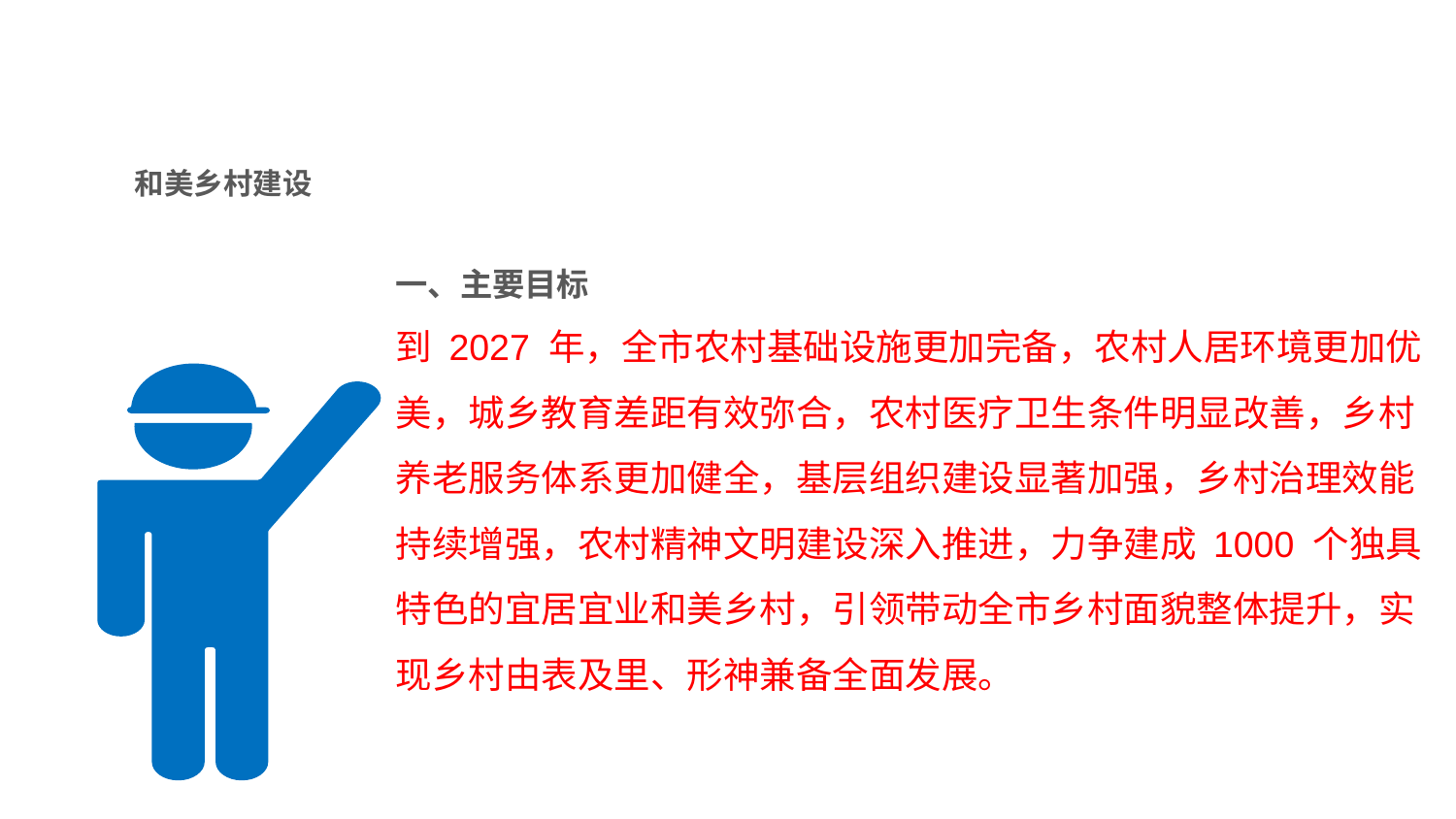

# 和美乡村建设
一、主要目标
到 2027 年，全市农村基础设施更加完备，农村人居环境更加优美，城乡教育差距有效弥合，农村医疗卫生条件明显改善，乡村养老服务体系更加健全，基层组织建设显著加强，乡村治理效能持续增强，农村精神文明建设深入推进，力争建成 1000 个独具特色的宜居宜业和美乡村，引领带动全市乡村面貌整体提升，实现乡村由表及里、形神兼备全面发展。